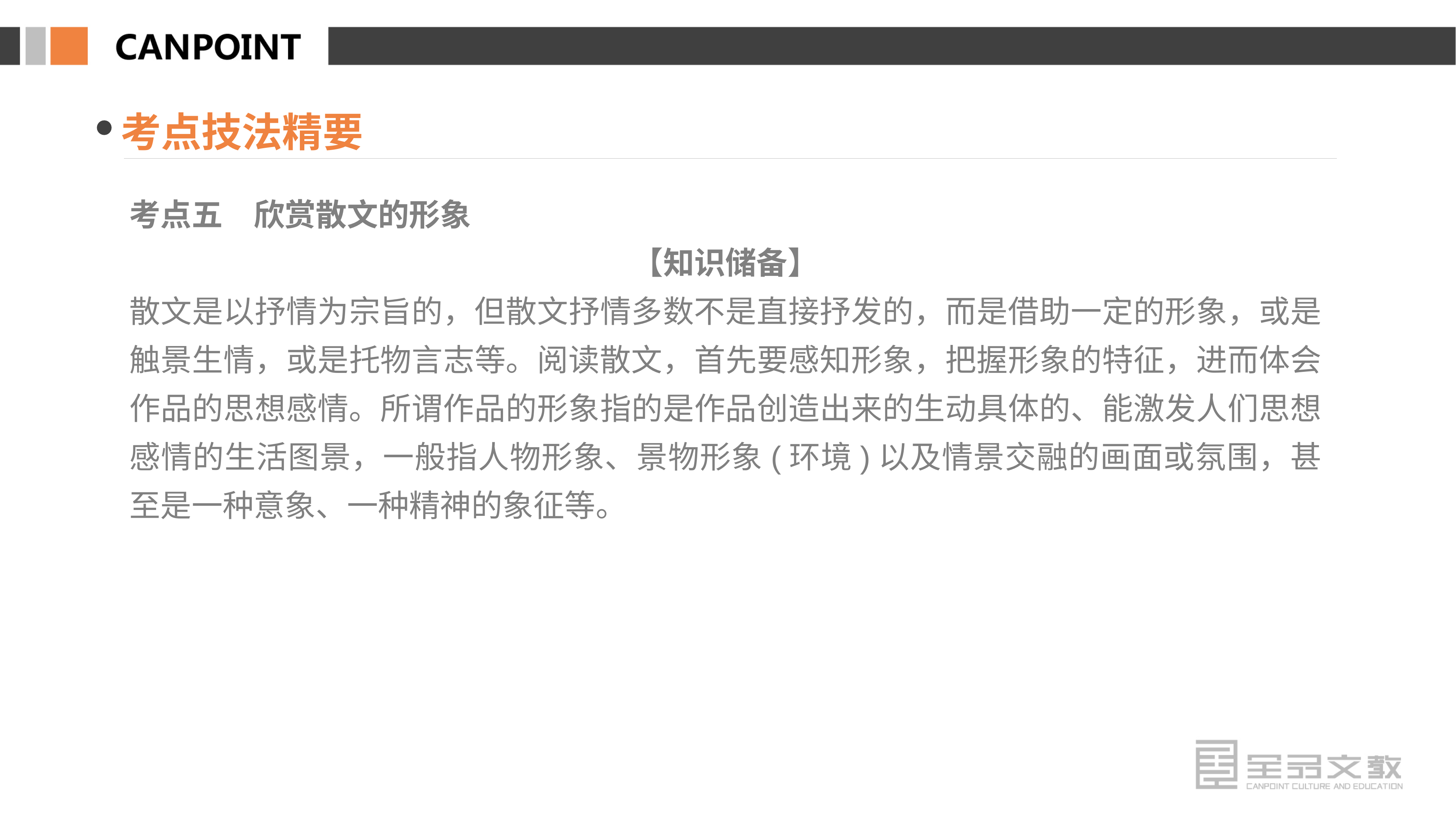

考点技法精要

考点五　欣赏散文的形象
【知识储备】
散文是以抒情为宗旨的，但散文抒情多数不是直接抒发的，而是借助一定的形象，或是触景生情，或是托物言志等。阅读散文，首先要感知形象，把握形象的特征，进而体会作品的思想感情。所谓作品的形象指的是作品创造出来的生动具体的、能激发人们思想感情的生活图景，一般指人物形象、景物形象(环境)以及情景交融的画面或氛围，甚至是一种意象、一种精神的象征等。